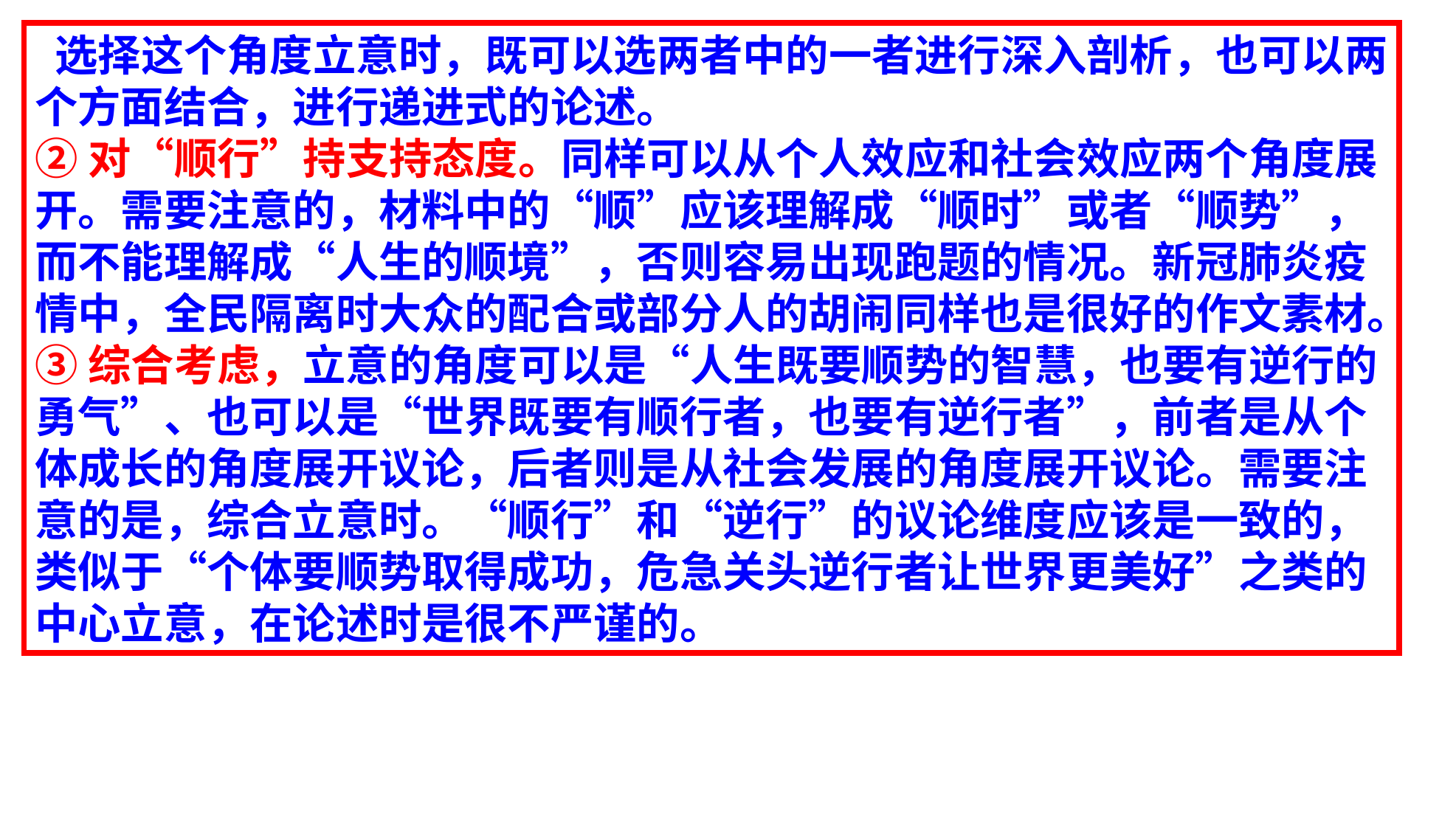

选择这个角度立意时，既可以选两者中的一者进行深入剖析，也可以两个方面结合，进行递进式的论述。
②对“顺行”持支持态度。同样可以从个人效应和社会效应两个角度展开。需要注意的，材料中的“顺”应该理解成“顺时”或者“顺势”，而不能理解成“人生的顺境”，否则容易出现跑题的情况。新冠肺炎疫情中，全民隔离时大众的配合或部分人的胡闹同样也是很好的作文素材。
③综合考虑，立意的角度可以是“人生既要顺势的智慧，也要有逆行的勇气”、也可以是“世界既要有顺行者，也要有逆行者”，前者是从个体成长的角度展开议论，后者则是从社会发展的角度展开议论。需要注意的是，综合立意时。“顺行”和“逆行”的议论维度应该是一致的，类似于“个体要顺势取得成功，危急关头逆行者让世界更美好”之类的中心立意，在论述时是很不严谨的。